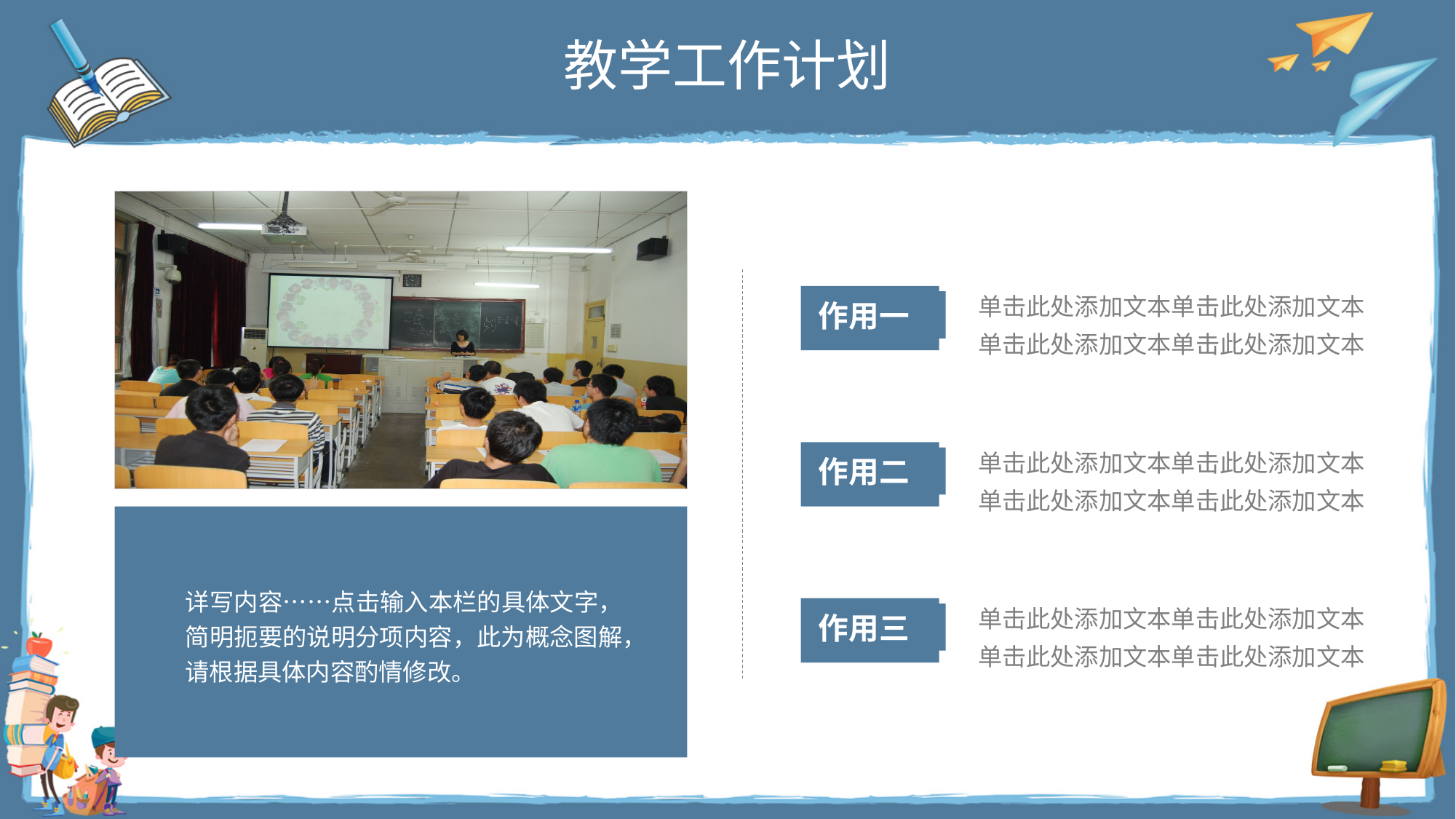

教学工作计划

单击此处添加文本单击此处添加文本
单击此处添加文本单击此处添加文本

作用一
单击此处添加文本单击此处添加文本
单击此处添加文本单击此处添加文本

作用二

详写内容……点击输入本栏的具体文字，简明扼要的说明分项内容，此为概念图解，请根据具体内容酌情修改。
单击此处添加文本单击此处添加文本
单击此处添加文本单击此处添加文本

作用三